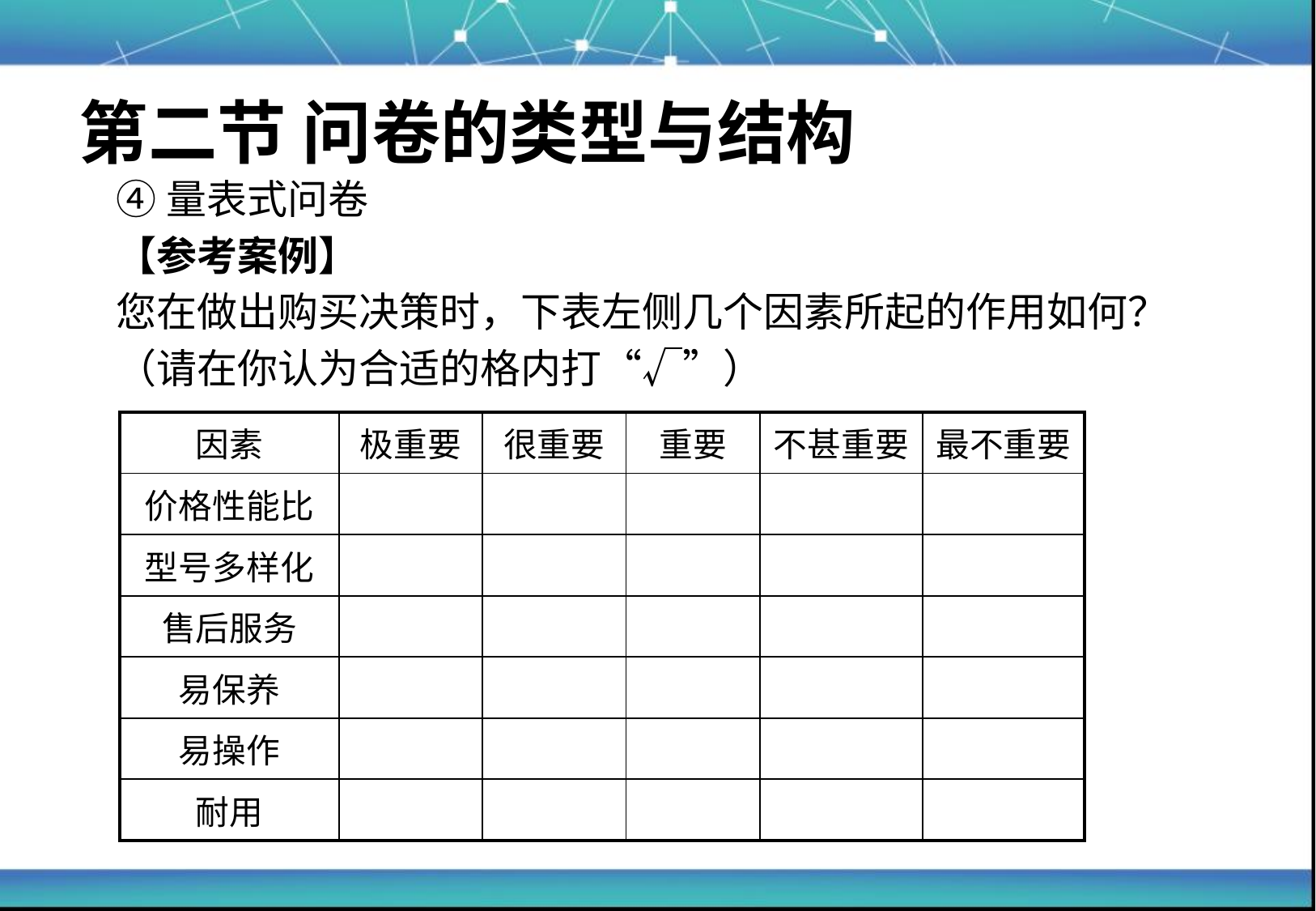

# 第二节 问卷的类型与结构
④量表式问卷
【参考案例】
您在做出购买决策时，下表左侧几个因素所起的作用如何？
（请在你认为合适的格内打“√”）

| 因素 | 极重要 | 很重要 | 重要 | 不甚重要 | 最不重要 |
| --- | --- | --- | --- | --- | --- |
| 价格性能比 |  |  |  |  |  |
| 型号多样化 |  |  |  |  |  |
| 售后服务 |  |  |  |  |  |
| 易保养 |  |  |  |  |  |
| 易操作 |  |  |  |  |  |
| 耐用 |  |  |  |  |  |